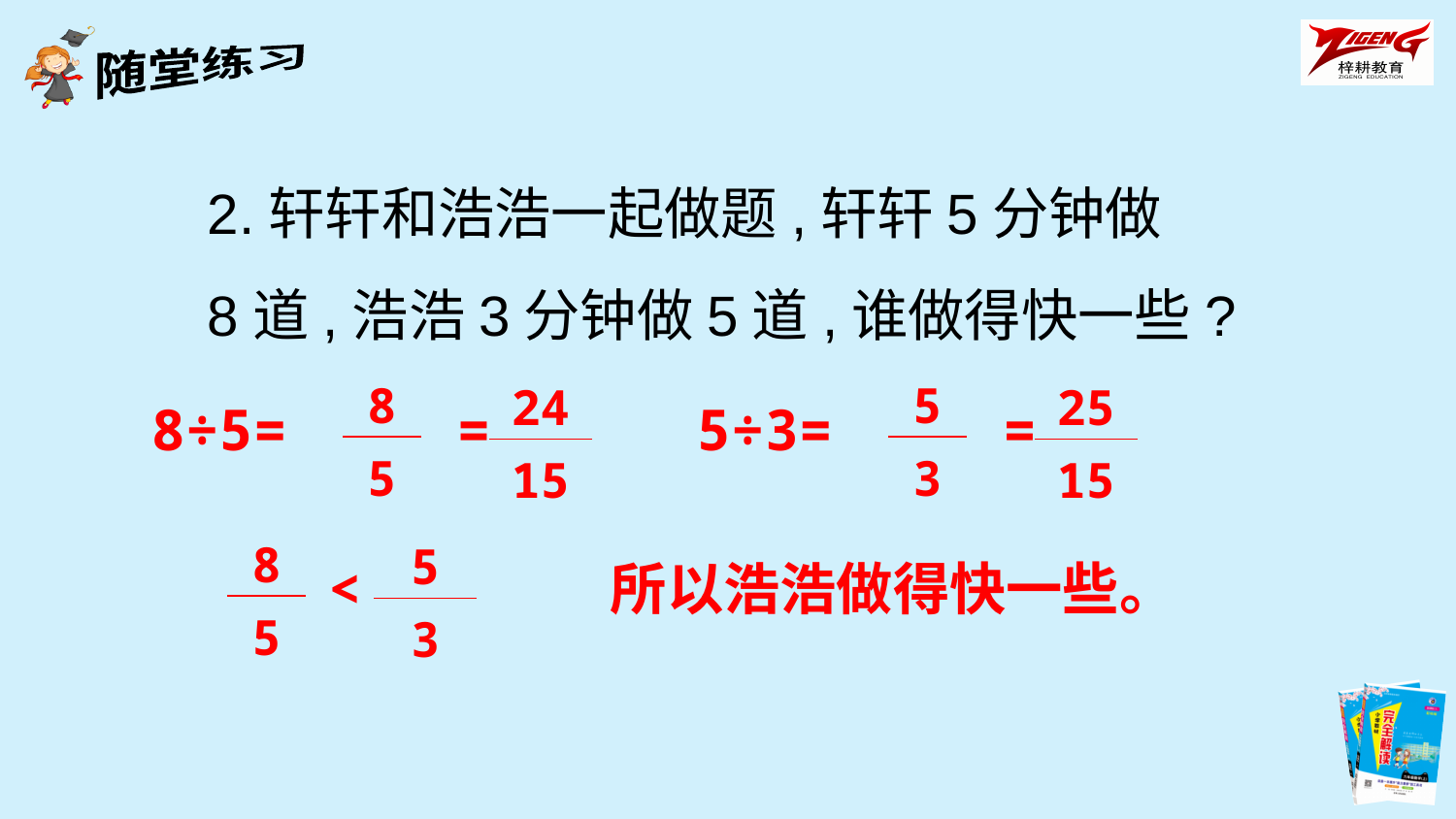

2.轩轩和浩浩一起做题,轩轩5分钟做8道,浩浩3分钟做5道,谁做得快一些?
| 8 |
| --- |
| 5 |
| 5 |
| --- |
| 3 |
| 24 |
| --- |
| 15 |
| 25 |
| --- |
| 15 |
8÷5=     =
5÷3=     =
| 8 |
| --- |
| 5 |
| 5 |
| --- |
| 3 |
<
所以浩浩做得快一些。